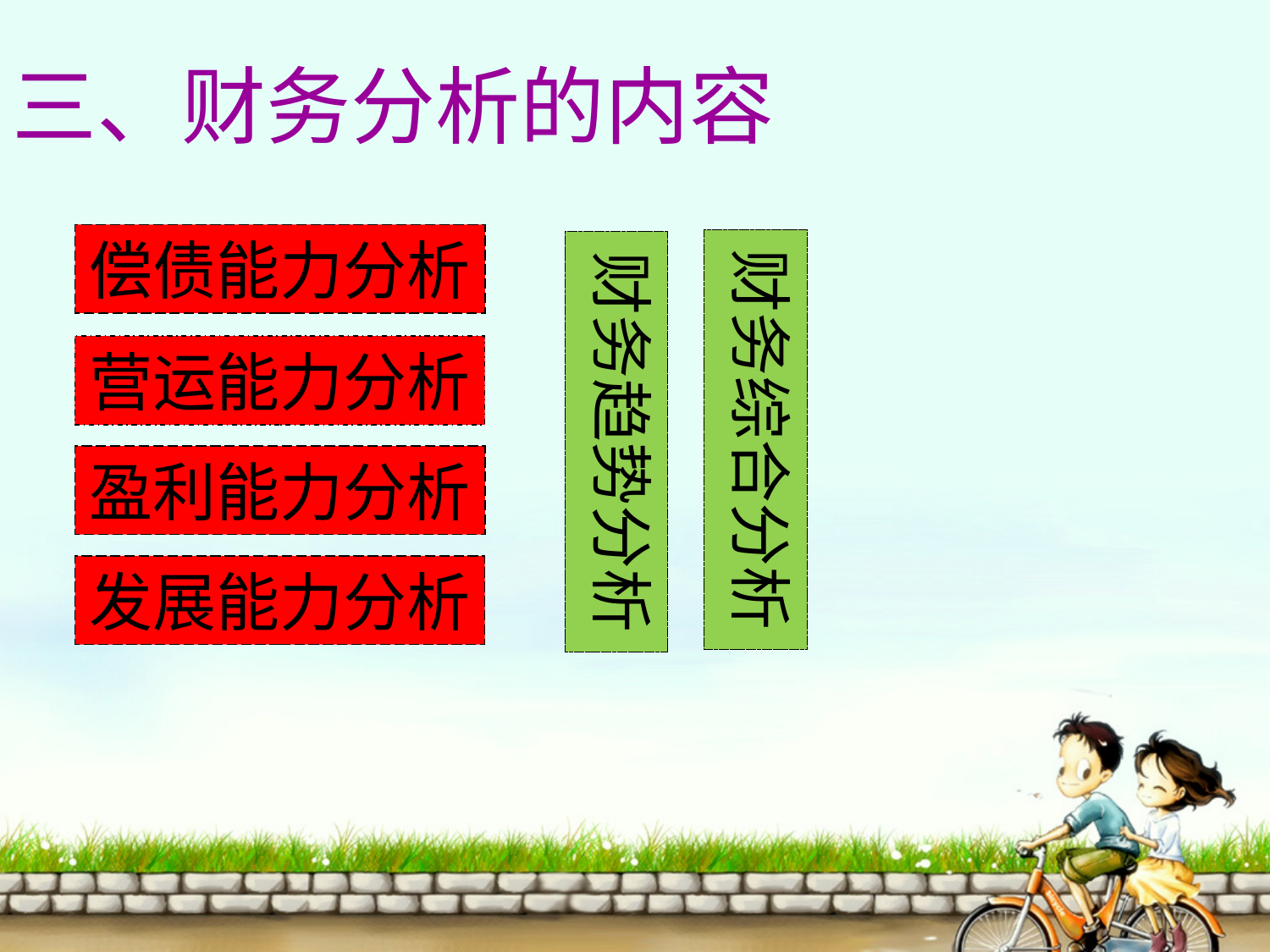

三、财务分析的内容
偿债能力分析
财务综合分析
财务趋势分析
营运能力分析
盈利能力分析
发展能力分析